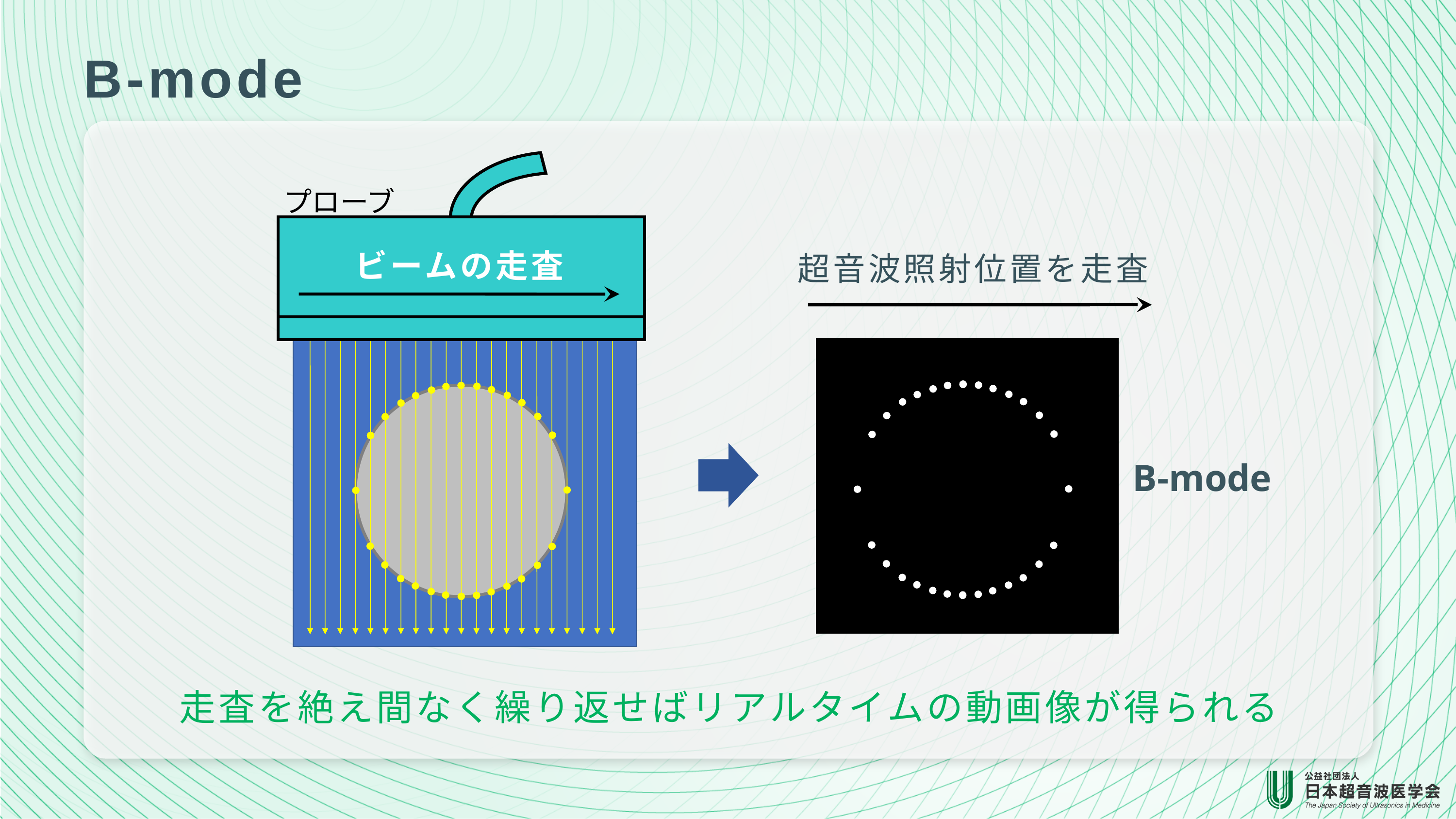

B-mode

プローブ
ビームの走査

超音波照射位置を走査

B-mode

走査を絶え間なく繰り返せばリアルタイムの動画像が得られる